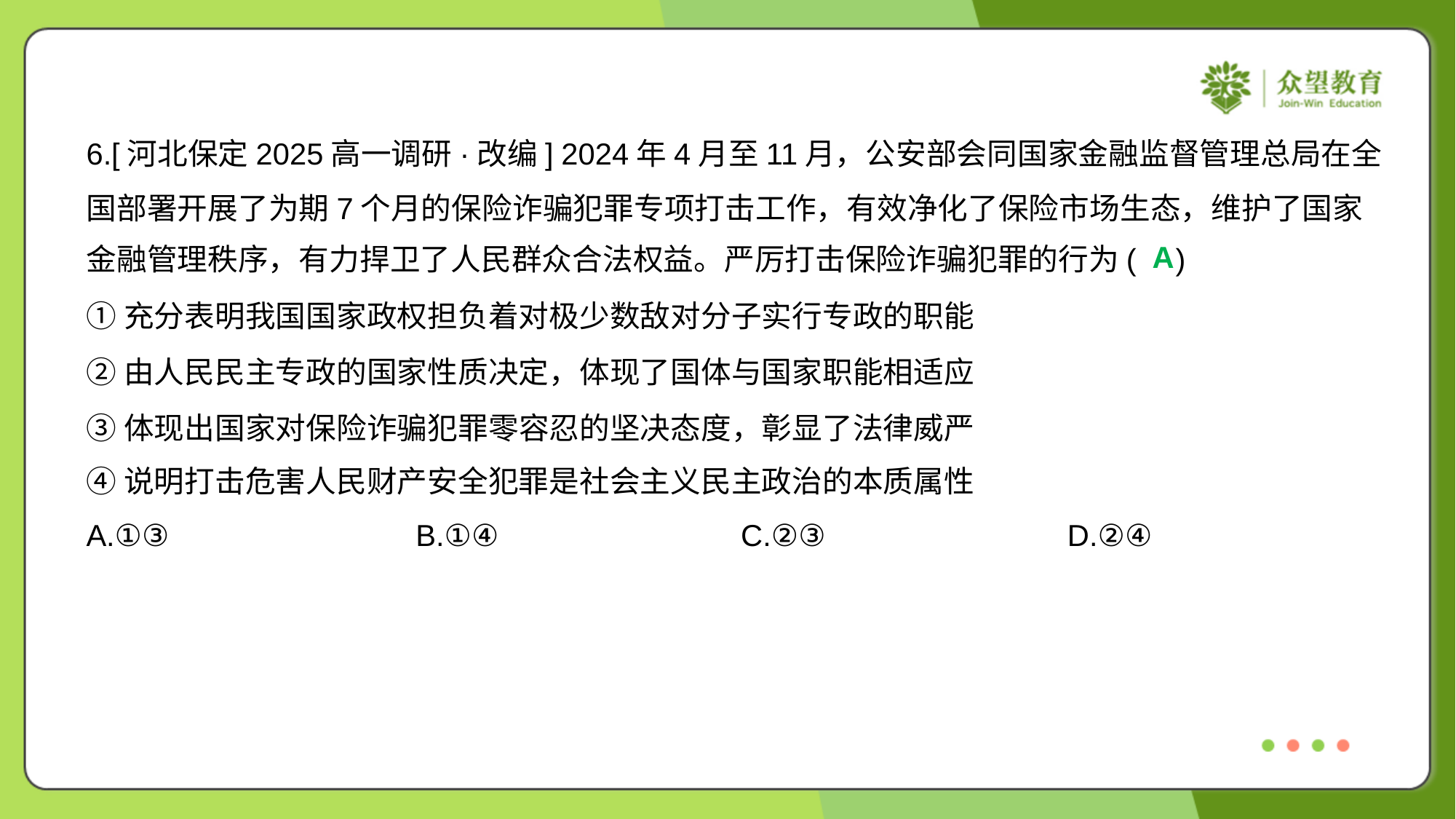

6.[河北保定2025高一调研·改编] 2024年4月至11月，公安部会同国家金融监督管理总局在全
国部署开展了为期7个月的保险诈骗犯罪专项打击工作，有效净化了保险市场生态，维护了国家
金融管理秩序，有力捍卫了人民群众合法权益。严厉打击保险诈骗犯罪的行为(     )
A
①充分表明我国国家政权担负着对极少数敌对分子实行专政的职能
②由人民民主专政的国家性质决定，体现了国体与国家职能相适应
③体现出国家对保险诈骗犯罪零容忍的坚决态度，彰显了法律威严
④说明打击危害人民财产安全犯罪是社会主义民主政治的本质属性
A.①③	B.①④	C.②③	D.②④